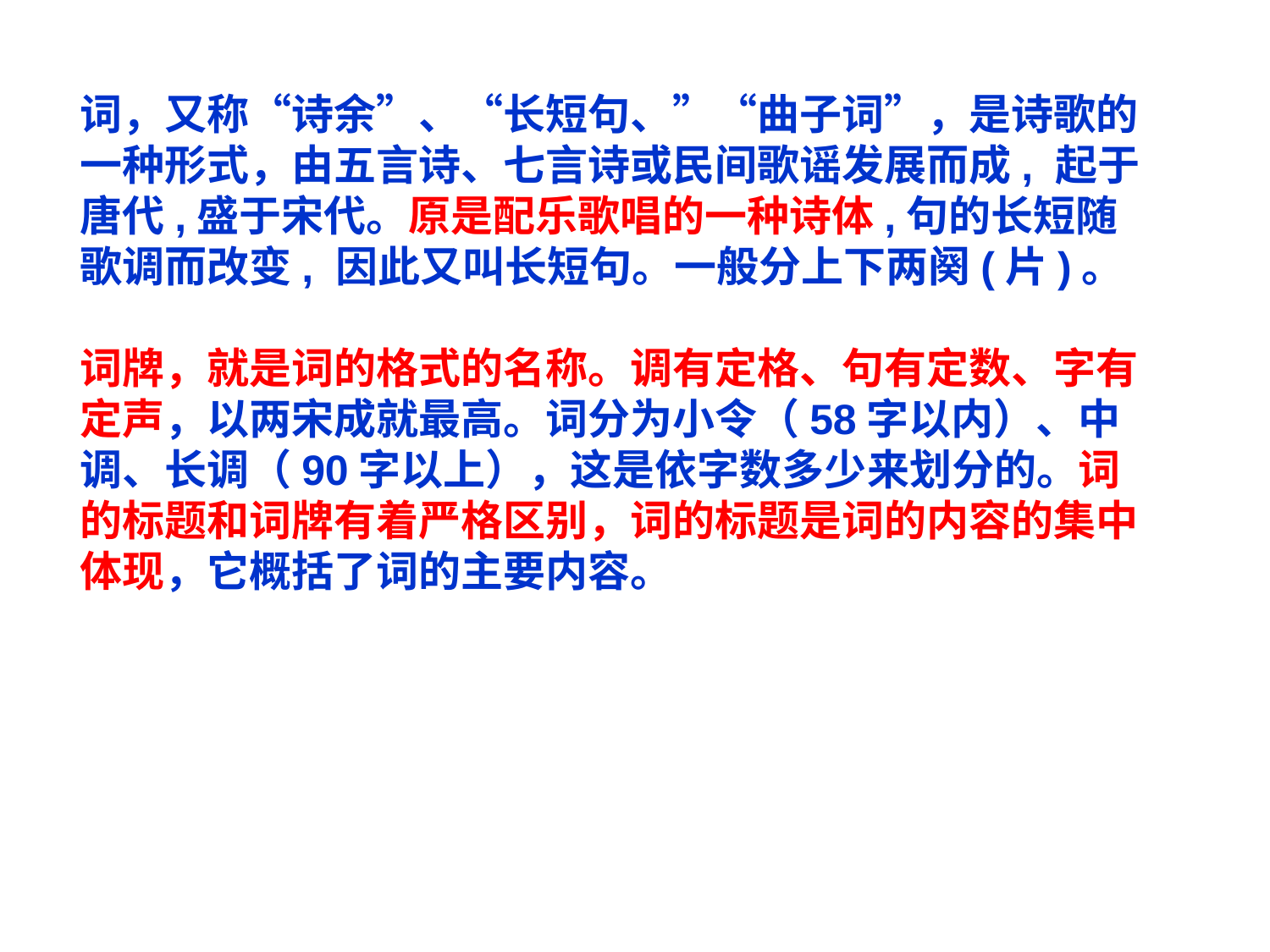

词，又称“诗余”、“长短句、”“曲子词”，是诗歌的一种形式，由五言诗、七言诗或民间歌谣发展而成, 起于唐代,盛于宋代。原是配乐歌唱的一种诗体,句的长短随歌调而改变, 因此又叫长短句。一般分上下两阕(片)。

词牌，就是词的格式的名称。调有定格、句有定数、字有定声，以两宋成就最高。词分为小令（58字以内）、中调、长调（90字以上），这是依字数多少来划分的。词的标题和词牌有着严格区别，词的标题是词的内容的集中体现，它概括了词的主要内容。